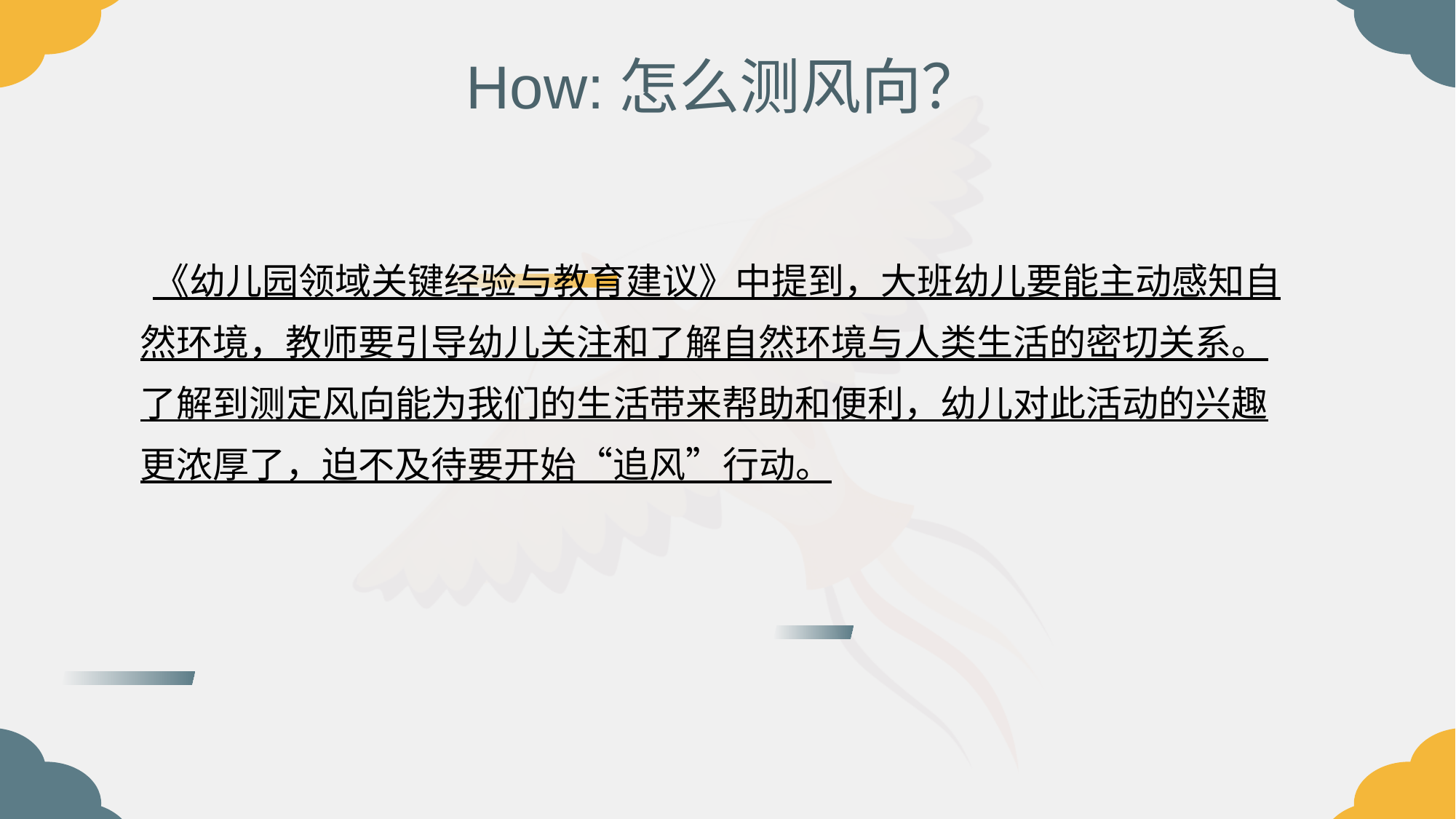

How:怎么测风向？
 《幼儿园领域关键经验与教育建议》中提到，大班幼儿要能主动感知自然环境，教师要引导幼儿关注和了解自然环境与人类生活的密切关系。了解到测定风向能为我们的生活带来帮助和便利，幼儿对此活动的兴趣更浓厚了，迫不及待要开始“追风”行动。